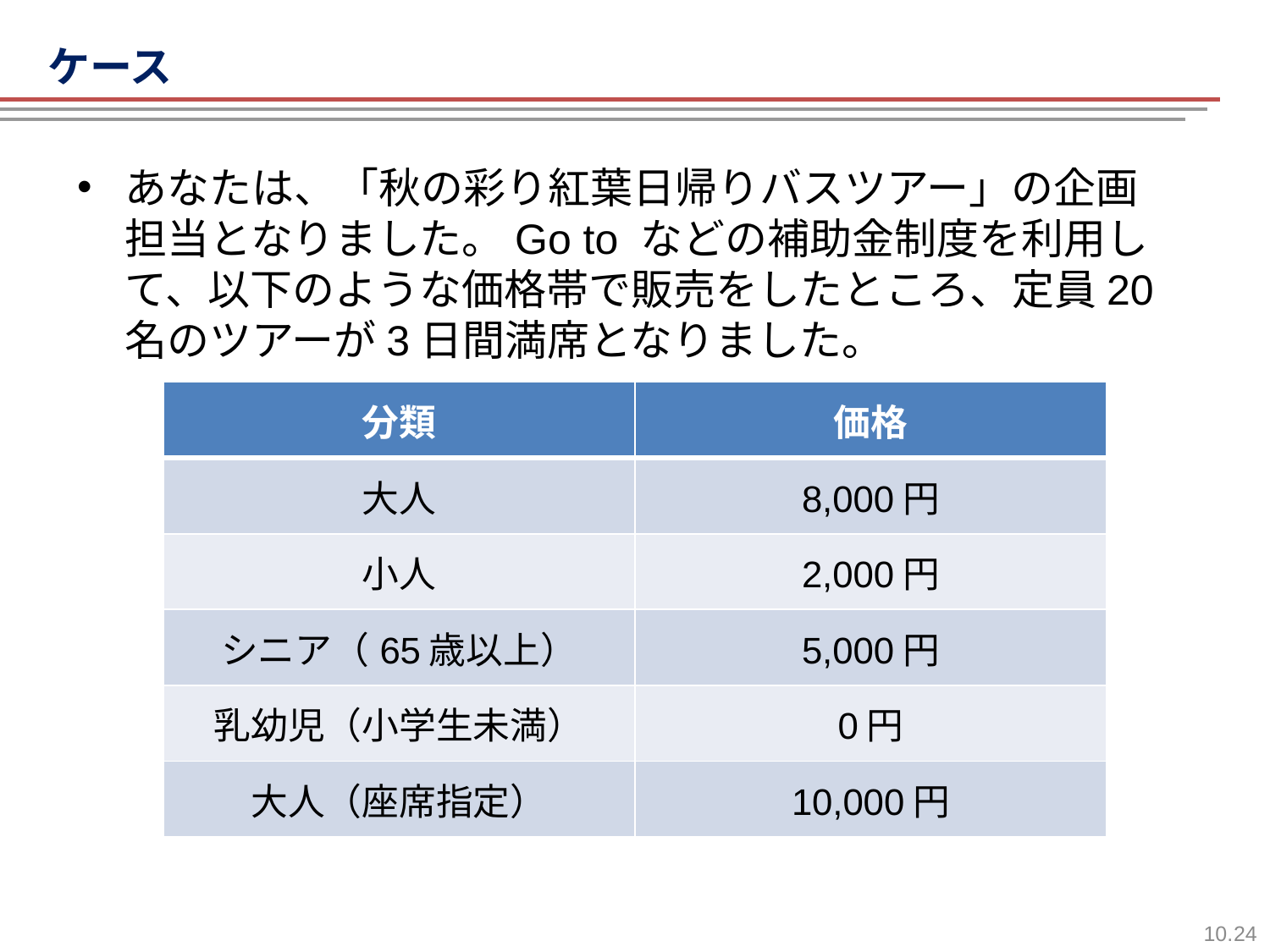

# ケース

あなたは、「秋の彩り紅葉日帰りバスツアー」の企画担当となりました。Go to などの補助金制度を利用して、以下のような価格帯で販売をしたところ、定員20名のツアーが3日間満席となりました。
| 分類 | 価格 |
| --- | --- |
| 大人 | 8,000円 |
| 小人 | 2,000円 |
| シニア（65歳以上） | 5,000円 |
| 乳幼児（小学生未満） | 0円 |
| 大人（座席指定） | 10,000円 |
24